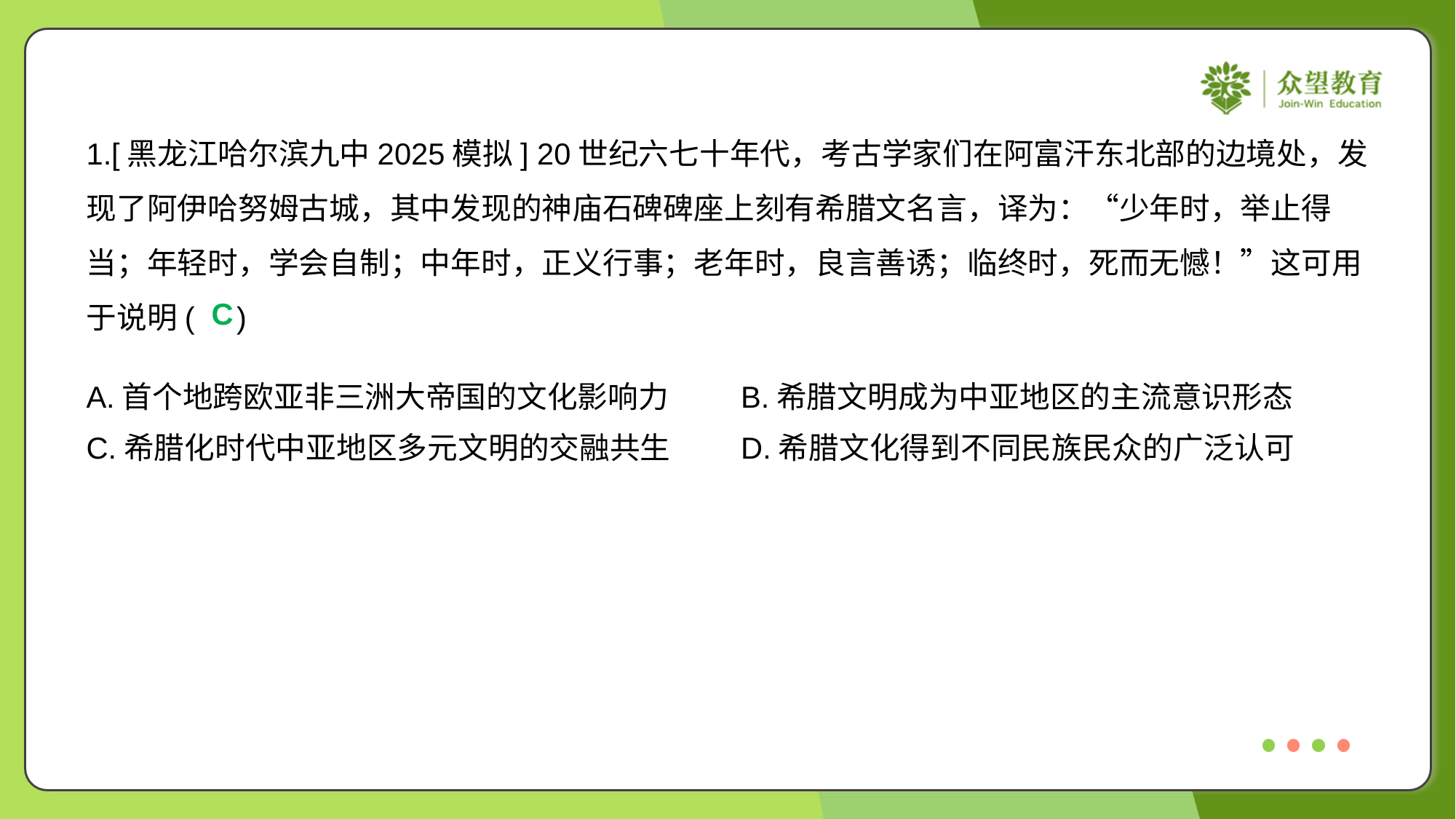

1.[黑龙江哈尔滨九中2025模拟] 20世纪六七十年代，考古学家们在阿富汗东北部的边境处，发
现了阿伊哈努姆古城，其中发现的神庙石碑碑座上刻有希腊文名言，译为：“少年时，举止得
当；年轻时，学会自制；中年时，正义行事；老年时，良言善诱；临终时，死而无憾！”这可用
于说明(     )
C
A.首个地跨欧亚非三洲大帝国的文化影响力	B.希腊文明成为中亚地区的主流意识形态
C.希腊化时代中亚地区多元文明的交融共生	D.希腊文化得到不同民族民众的广泛认可